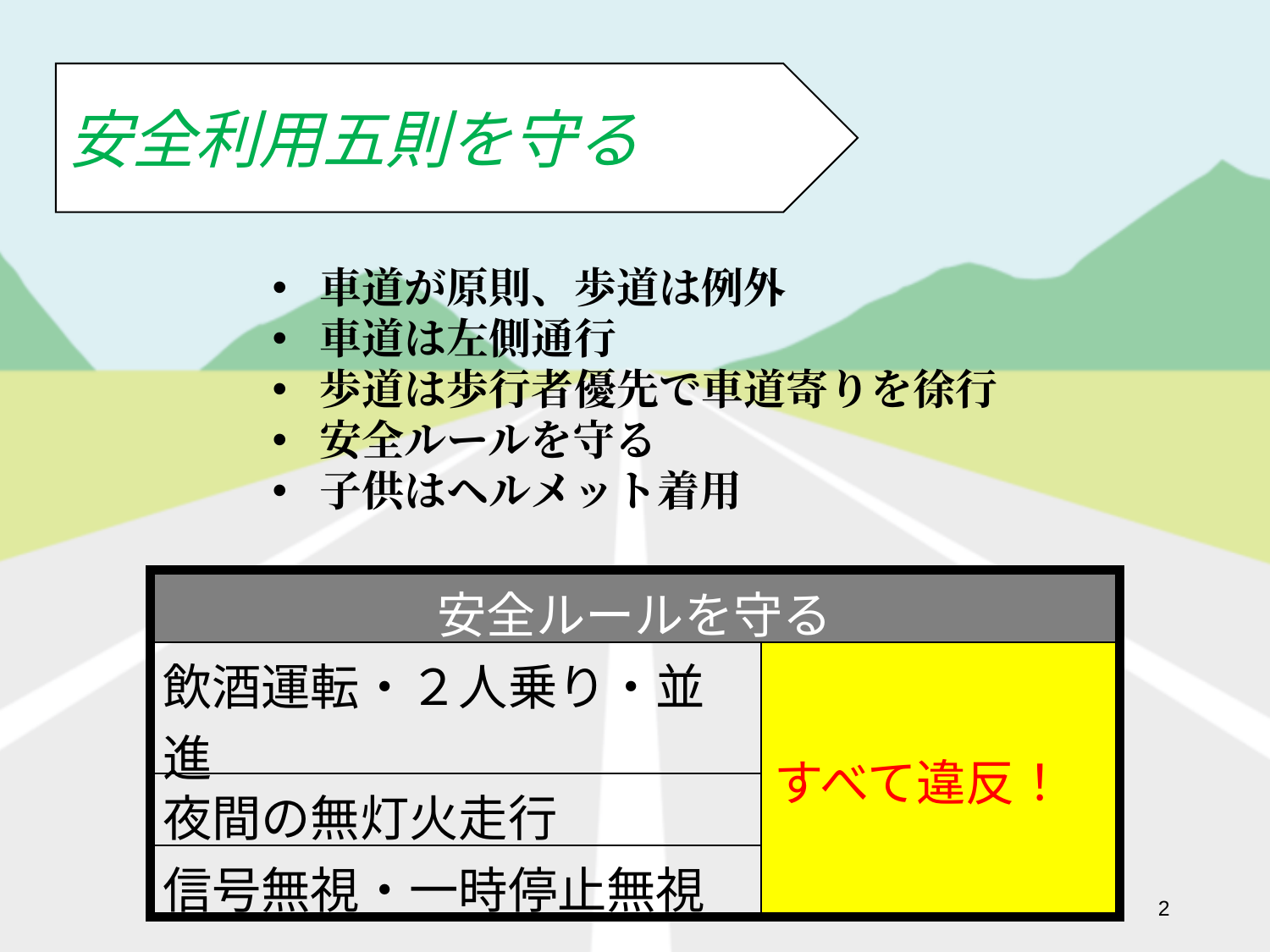

安全利用五則を守る
車道が原則、歩道は例外
車道は左側通行
歩道は歩行者優先で車道寄りを徐行
安全ルールを守る
子供はヘルメット着用
| 安全ルールを守る |  |
| --- | --- |
| 飲酒運転・２人乗り・並進 | すべて違反！ |
| 夜間の無灯火走行 | 違反 |
| 信号無視・一時停止無視 |  |
2